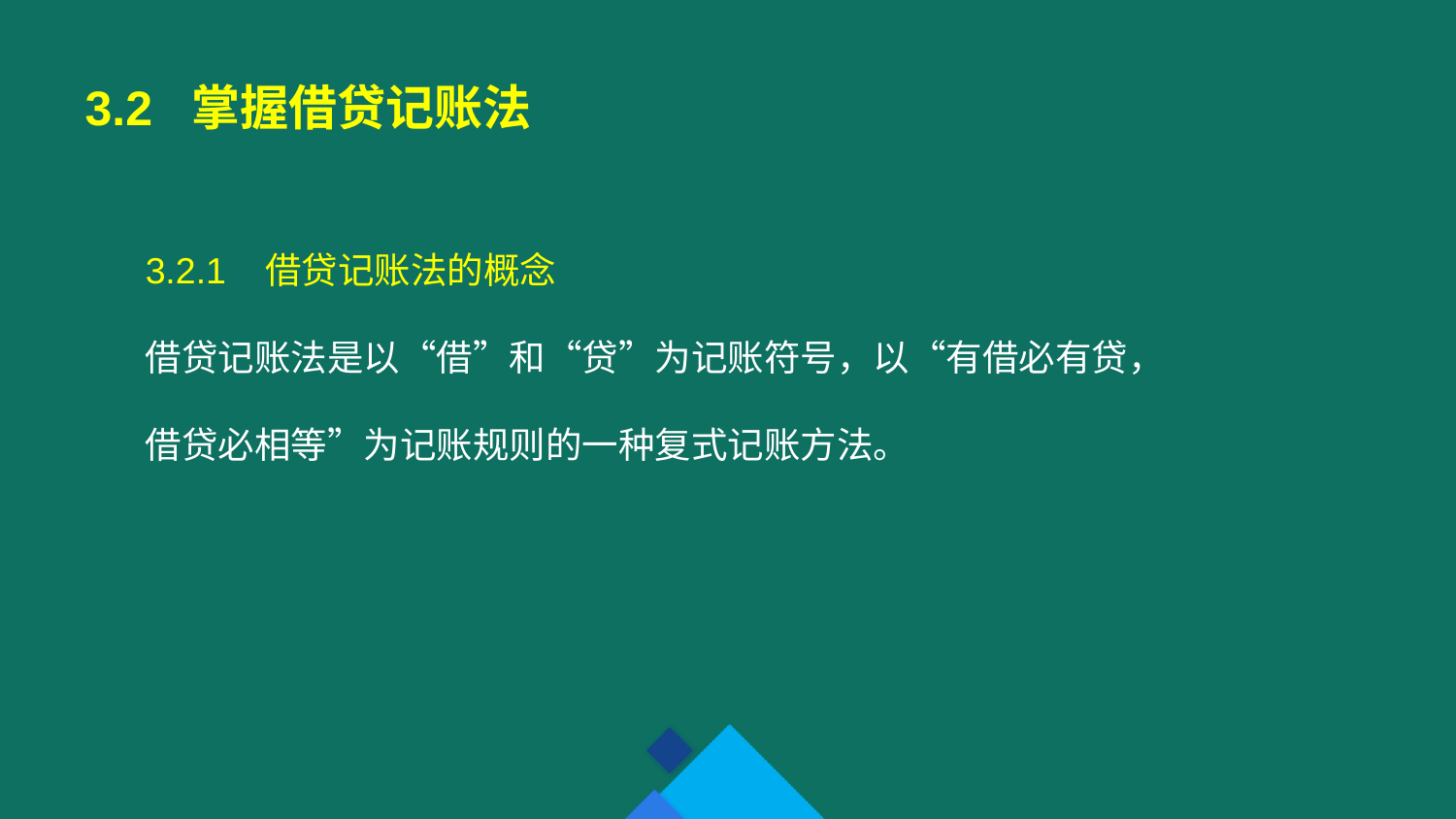

3.2  掌握借贷记账法
3.2.1   借贷记账法的概念
借贷记账法是以“借”和“贷”为记账符号，以“有借必有贷，借贷必相等”为记账规则的一种复式记账方法。